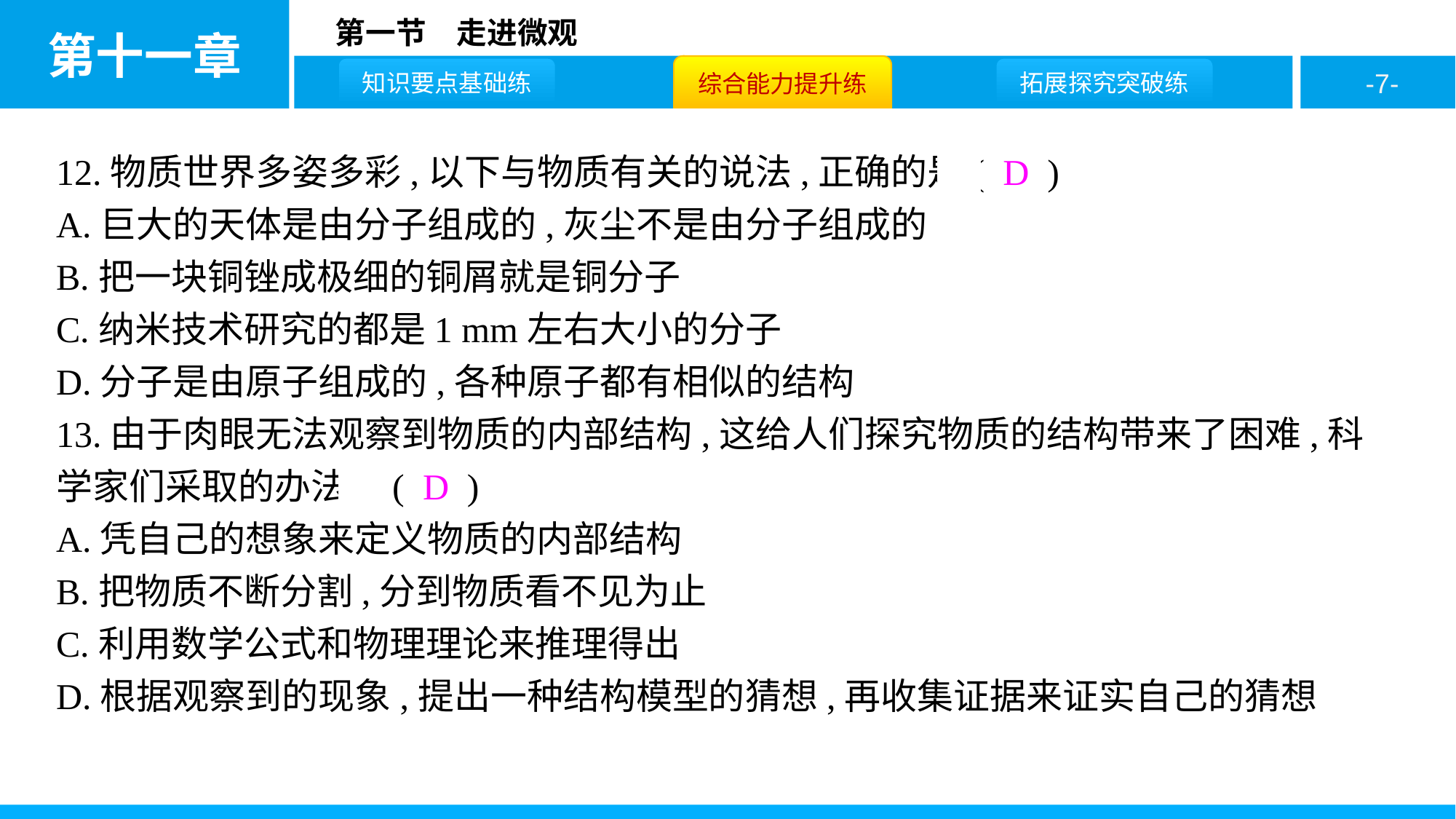

12.物质世界多姿多彩,以下与物质有关的说法,正确的是(  D  )
A.巨大的天体是由分子组成的,灰尘不是由分子组成的
B.把一块铜锉成极细的铜屑就是铜分子
C.纳米技术研究的都是1 mm左右大小的分子
D.分子是由原子组成的,各种原子都有相似的结构
13.由于肉眼无法观察到物质的内部结构,这给人们探究物质的结构带来了困难,科学家们采取的办法是(  D  )
A.凭自己的想象来定义物质的内部结构
B.把物质不断分割,分到物质看不见为止
C.利用数学公式和物理理论来推理得出
D.根据观察到的现象,提出一种结构模型的猜想,再收集证据来证实自己的猜想